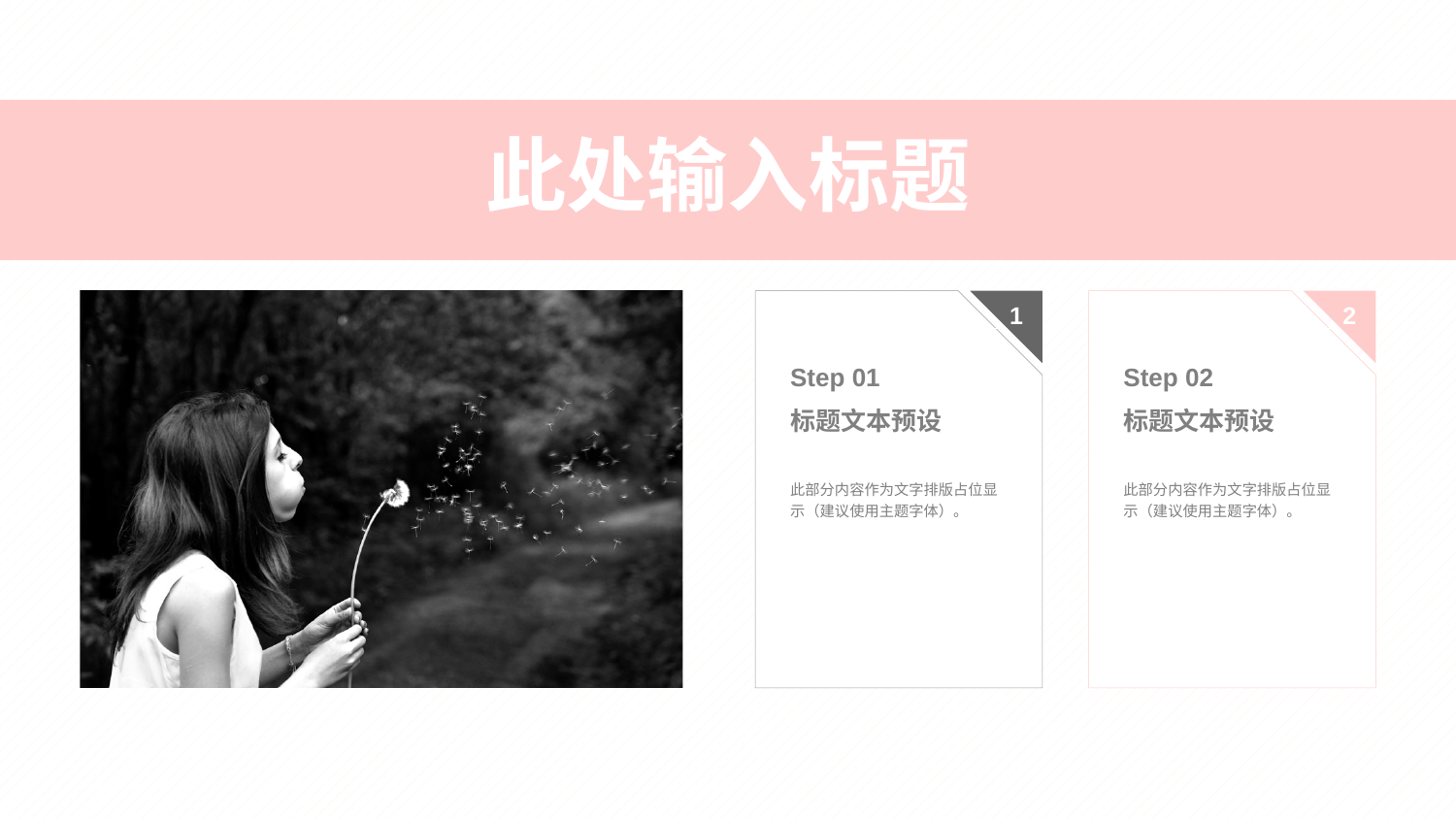

此处输入标题

2
Step 02
标题文本预设
此部分内容作为文字排版占位显示（建议使用主题字体）。

1
Step 01
标题文本预设
此部分内容作为文字排版占位显示（建议使用主题字体）。